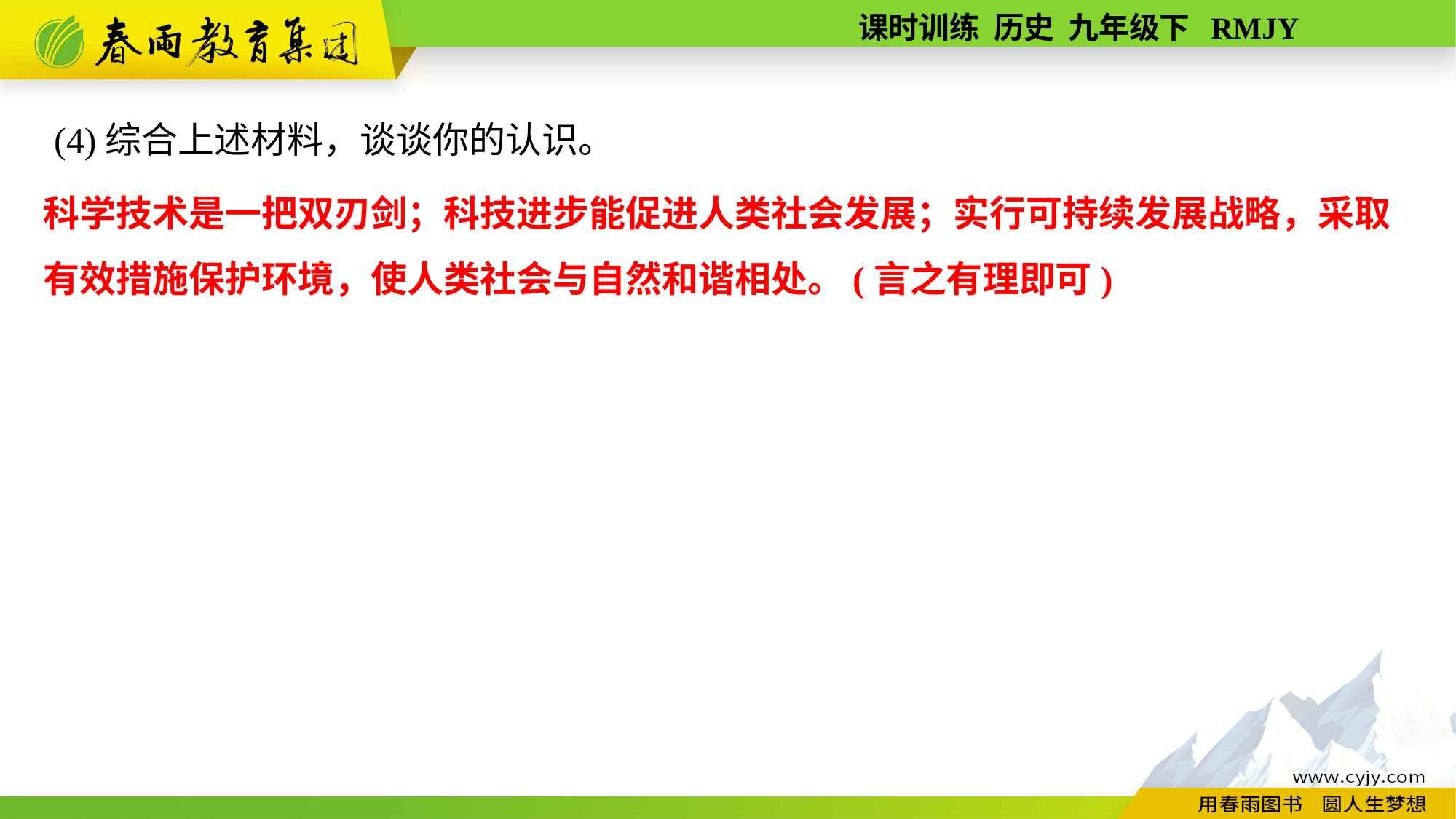

(4)综合上述材料，谈谈你的认识。
科学技术是一把双刃剑；科技进步能促进人类社会发展；实行可持续发展战略，采取有效措施保护环境，使人类社会与自然和谐相处。(言之有理即可)